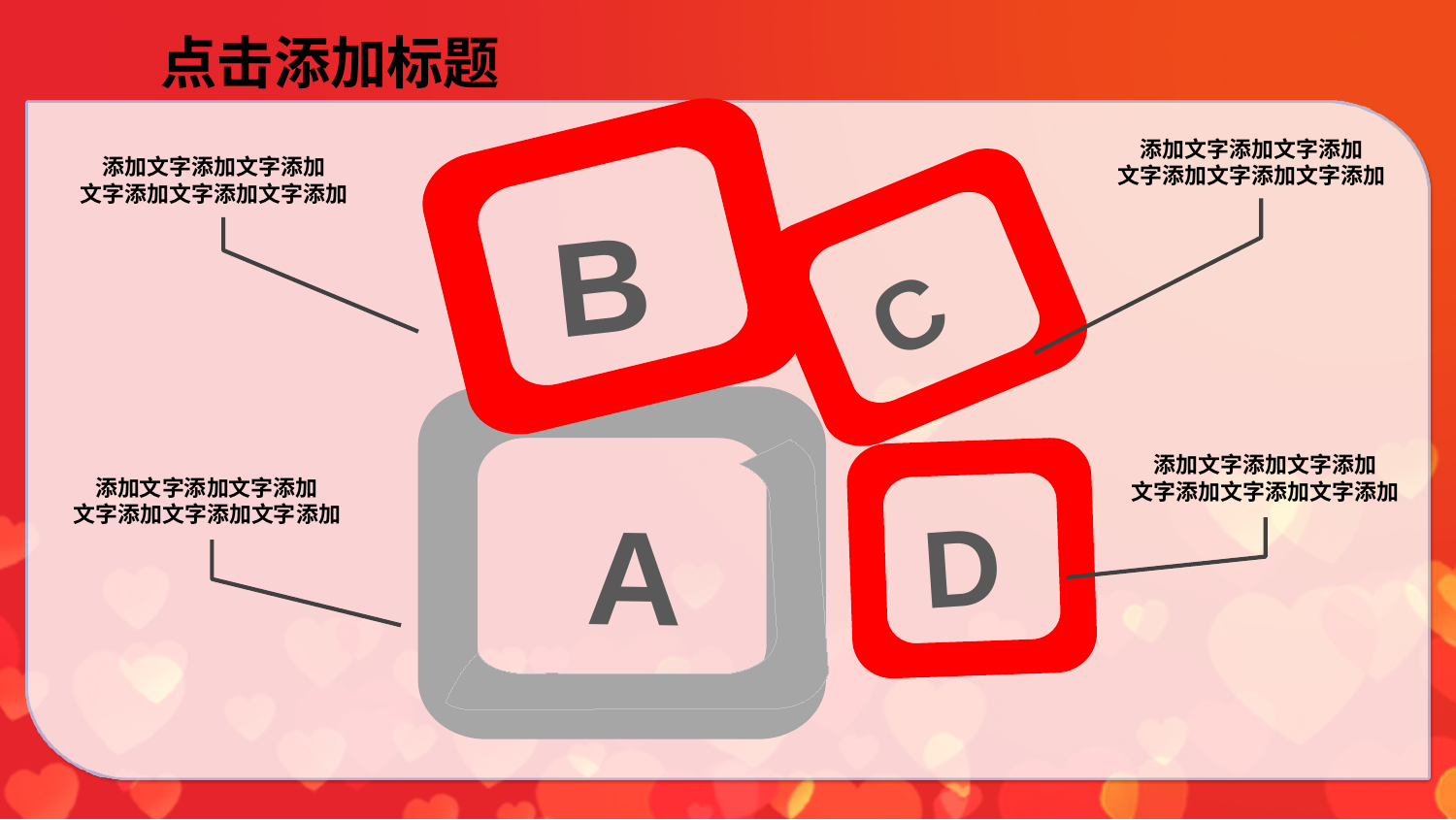

点击添加标题

添加文字添加文字添加
文字添加文字添加文字添加
添加文字添加文字添加
文字添加文字添加文字添加

B

C

添加文字添加文字添加
文字添加文字添加文字添加
添加文字添加文字添加
文字添加文字添加文字添加
A
D